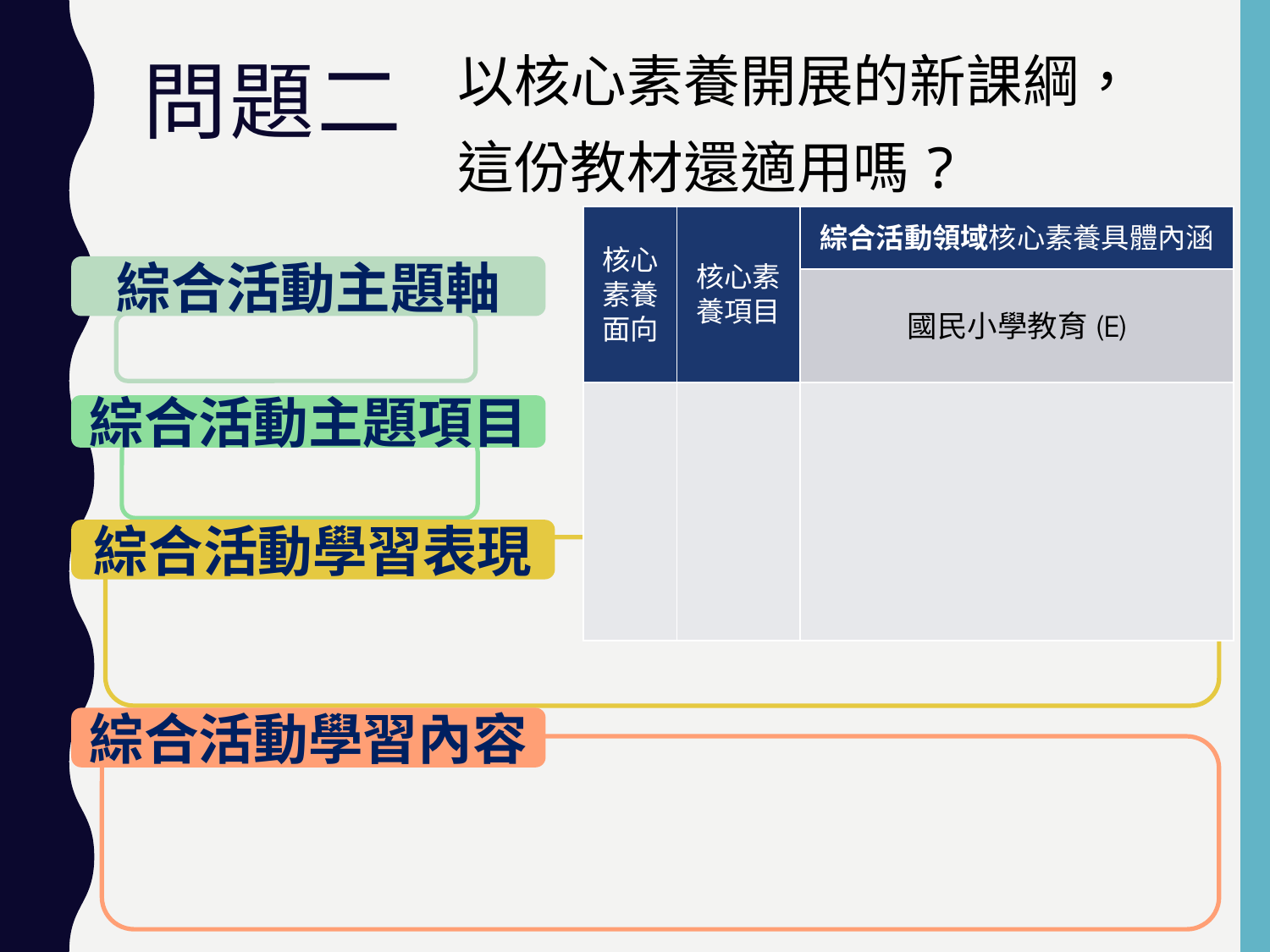

以核心素養開展的新課綱，
這份教材還適用嗎?
# 問題二
| 核心素養面向 | 核心素養項目 | 綜合活動領域核心素養具體內涵 |
| --- | --- | --- |
|  |  | 國民小學教育(E) |
|  |  |  |
綜合活動主題軸

綜合活動主題項目

綜合活動學習表現

綜合活動學習內容